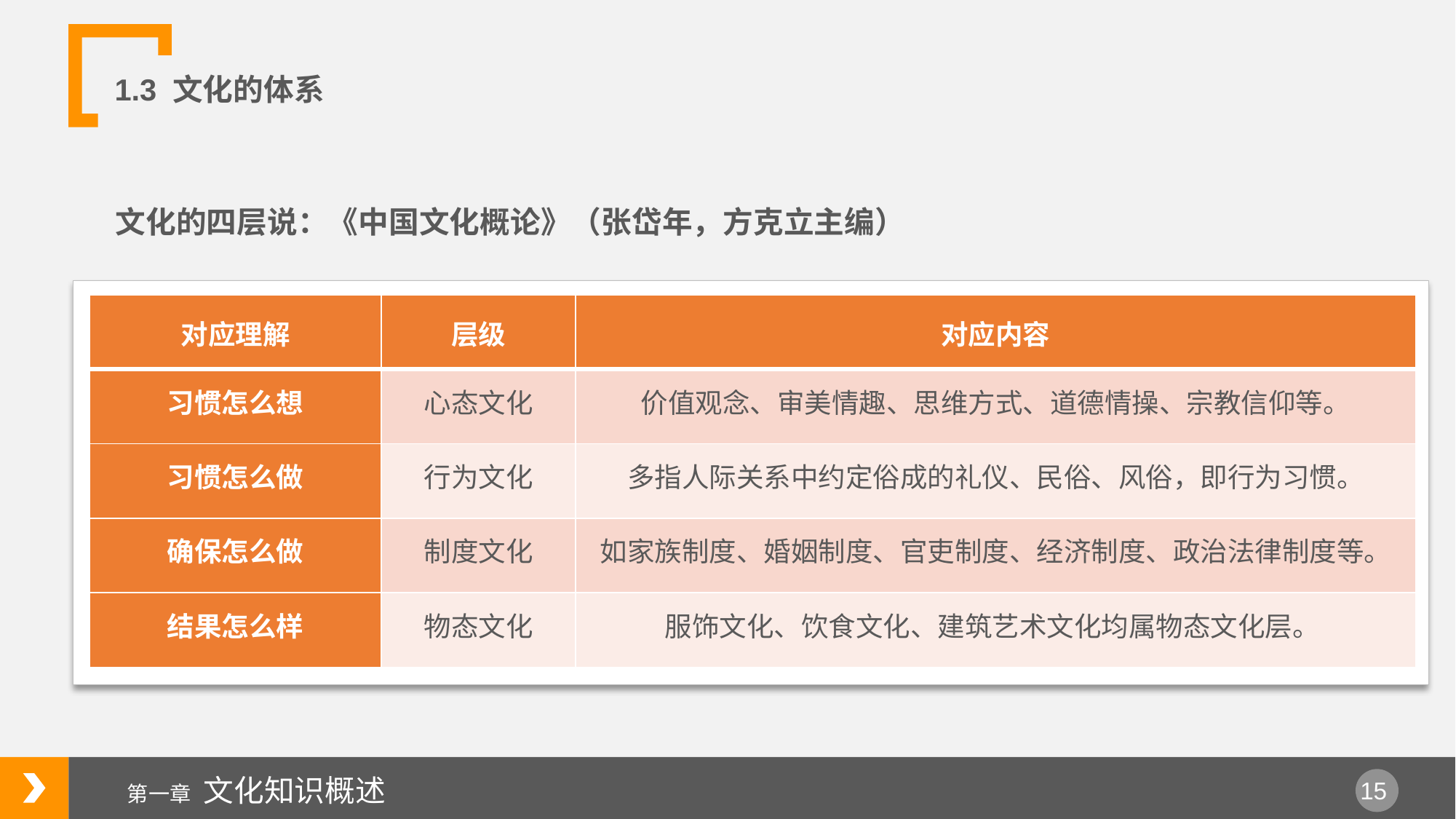

1.3 文化的体系
文化的四层说：《中国文化概论》（张岱年，方克立主编）

| 对应理解 | 层级 | 对应内容 |
| --- | --- | --- |
| 习惯怎么想 | 心态文化 | 价值观念、审美情趣、思维方式、道德情操、宗教信仰等。 |
| 习惯怎么做 | 行为文化 | 多指人际关系中约定俗成的礼仪、民俗、风俗，即行为习惯。 |
| 确保怎么做 | 制度文化 | 如家族制度、婚姻制度、官吏制度、经济制度、政治法律制度等。 |
| 结果怎么样 | 物态文化 | 服饰文化、饮食文化、建筑艺术文化均属物态文化层。 |